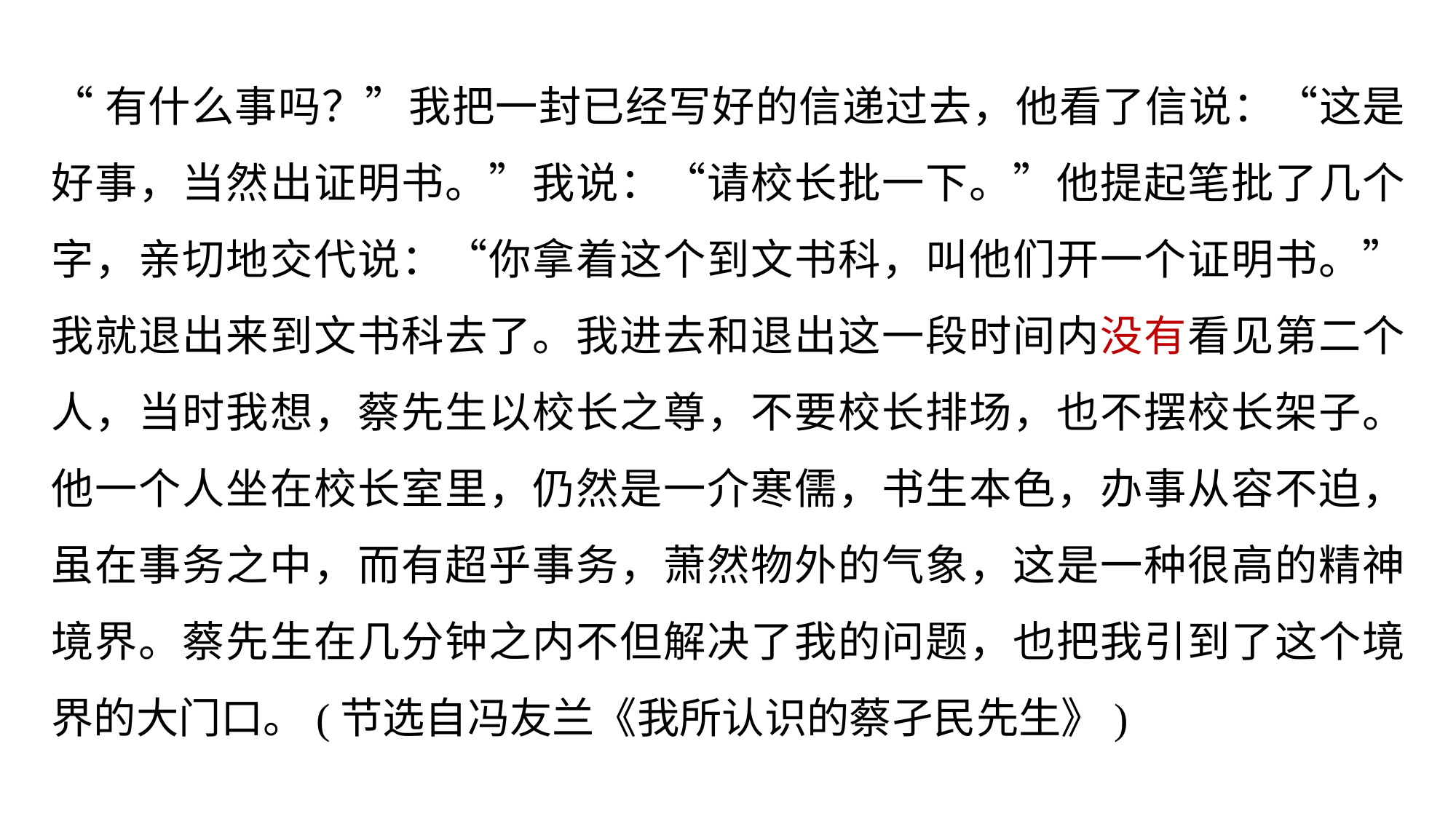

“有什么事吗？”我把一封已经写好的信递过去，他看了信说：“这是好事，当然出证明书。”我说：“请校长批一下。”他提起笔批了几个字，亲切地交代说：“你拿着这个到文书科，叫他们开一个证明书。”我就退出来到文书科去了。我进去和退出这一段时间内没有看见第二个人，当时我想，蔡先生以校长之尊，不要校长排场，也不摆校长架子。他一个人坐在校长室里，仍然是一介寒儒，书生本色，办事从容不迫，虽在事务之中，而有超乎事务，萧然物外的气象，这是一种很高的精神境界。蔡先生在几分钟之内不但解决了我的问题，也把我引到了这个境界的大门口。(节选自冯友兰《我所认识的蔡孑民先生》)